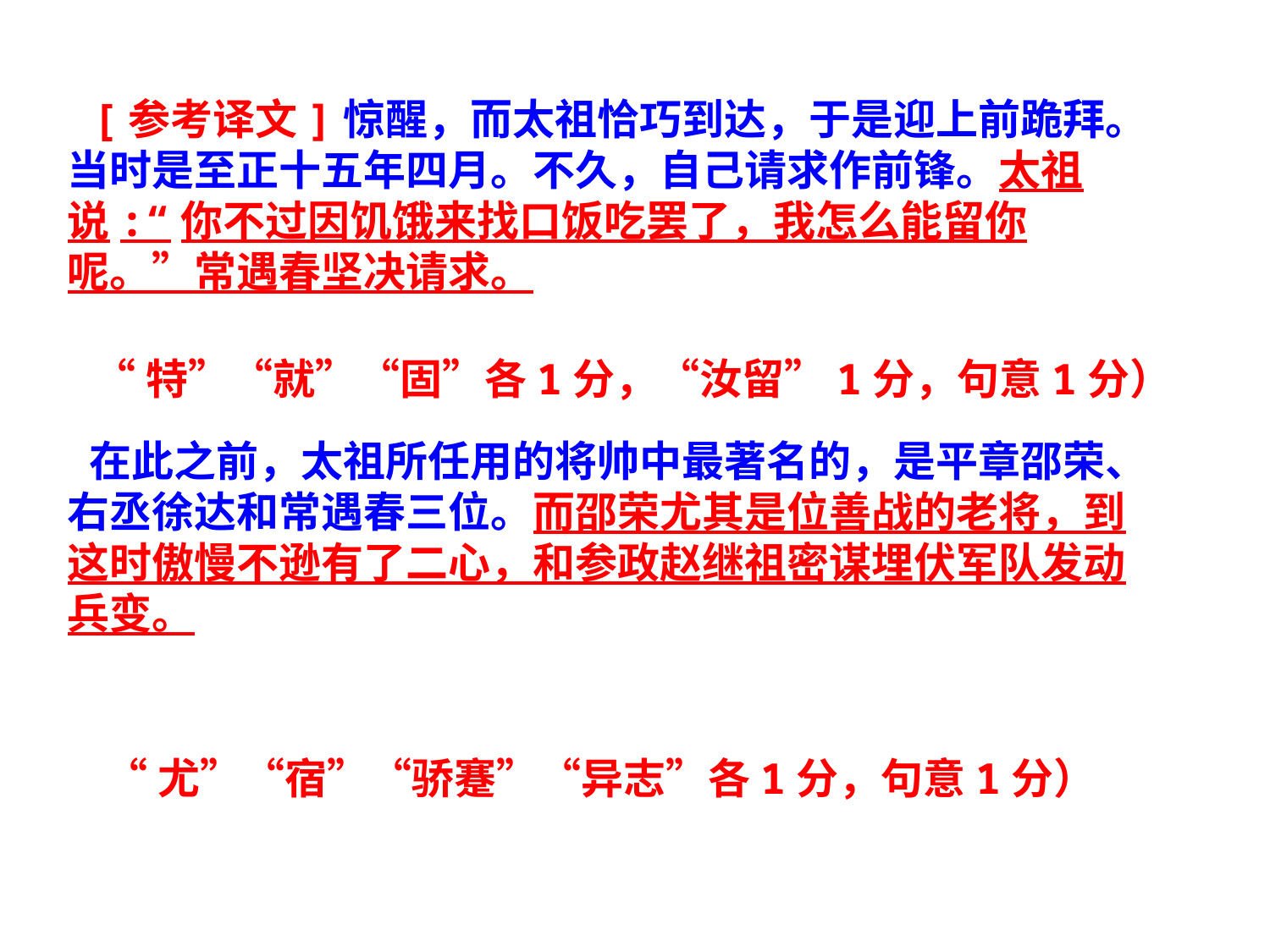

[参考译文]惊醒，而太祖恰巧到达，于是迎上前跪拜。当时是至正十五年四月。不久，自己请求作前锋。太祖说:“你不过因饥饿来找口饭吃罢了，我怎么能留你呢。”常遇春坚决请求。
“特”“就”“固”各1分，“汝留”1分，句意1分）

  在此之前，太祖所任用的将帅中最著名的，是平章邵荣、右丞徐达和常遇春三位。而邵荣尤其是位善战的老将，到这时傲慢不逊有了二心，和参政赵继祖密谋埋伏军队发动兵变。
“尤”“宿”“骄蹇”“异志”各1分，句意1分）